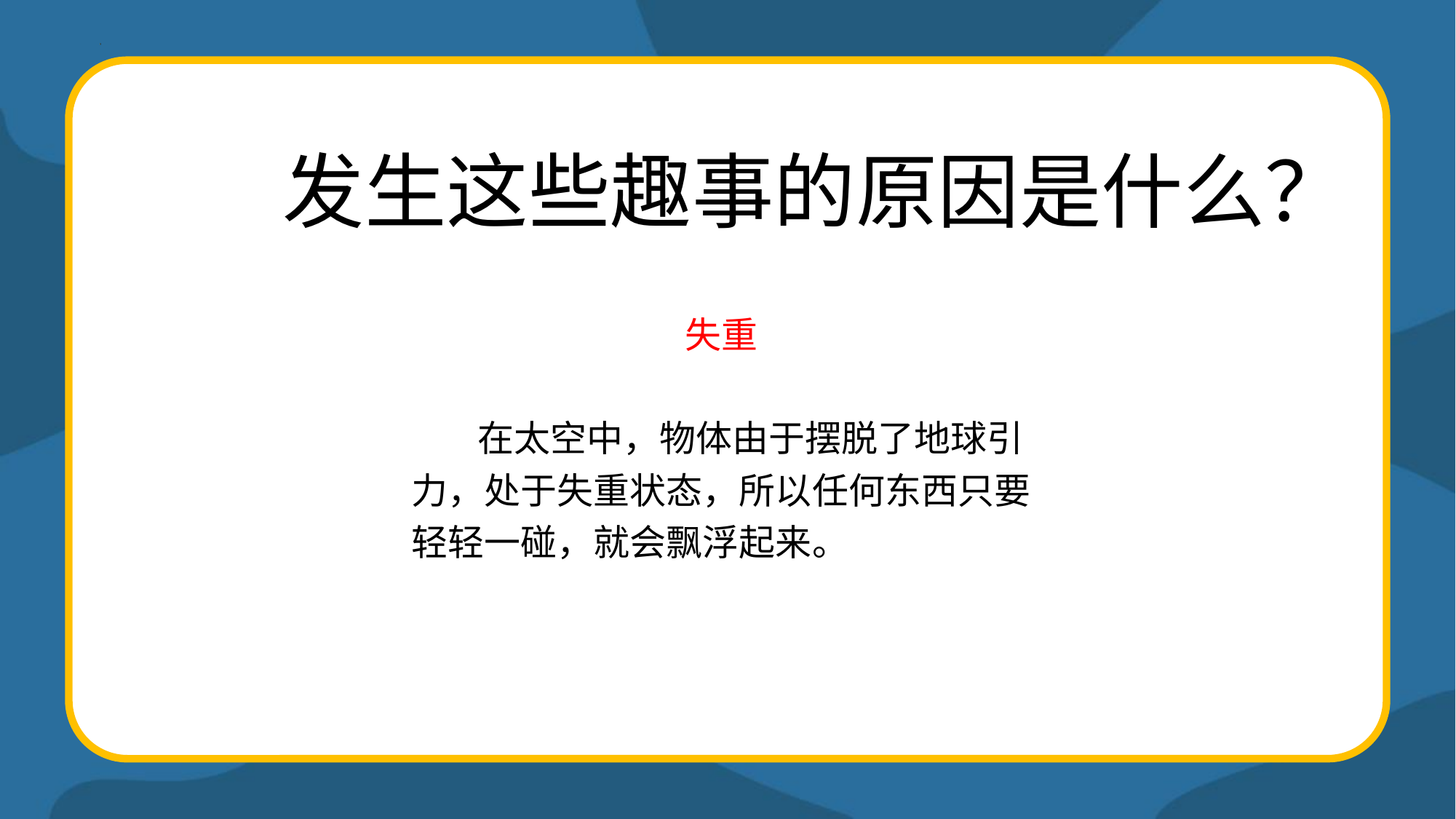

发生这些趣事的原因是什么？
    失重
       在太空中，物体由于摆脱了地球引力，处于失重状态，所以任何东西只要轻轻一碰，就会飘浮起来。